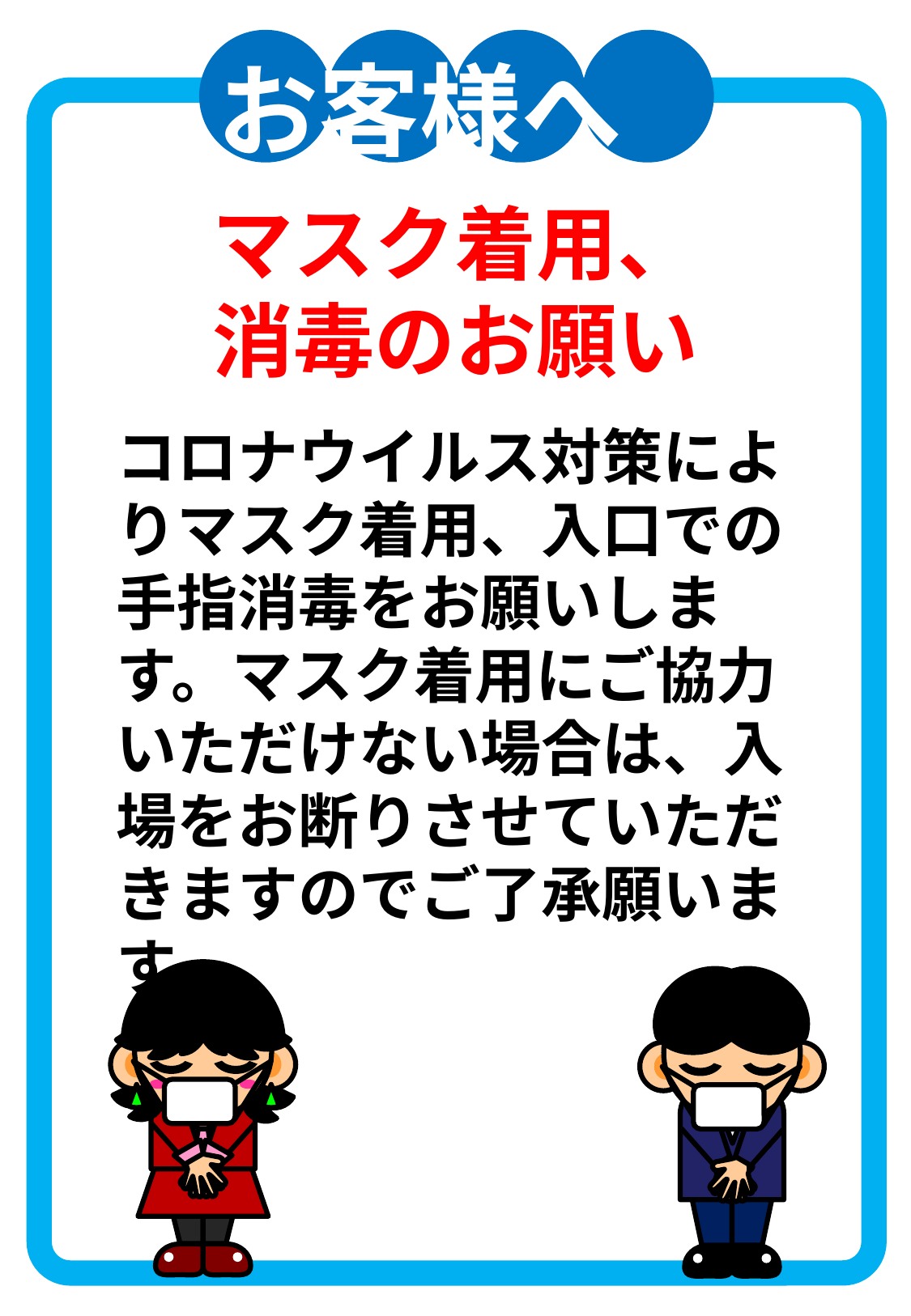

お客様へ

マスク着用、
消毒のお願い
コロナウイルス対策によりマスク着用、入口での手指消毒をお願いします。マスク着用にご協力いただけない場合は、入場をお断りさせていただきますのでご了承願います。